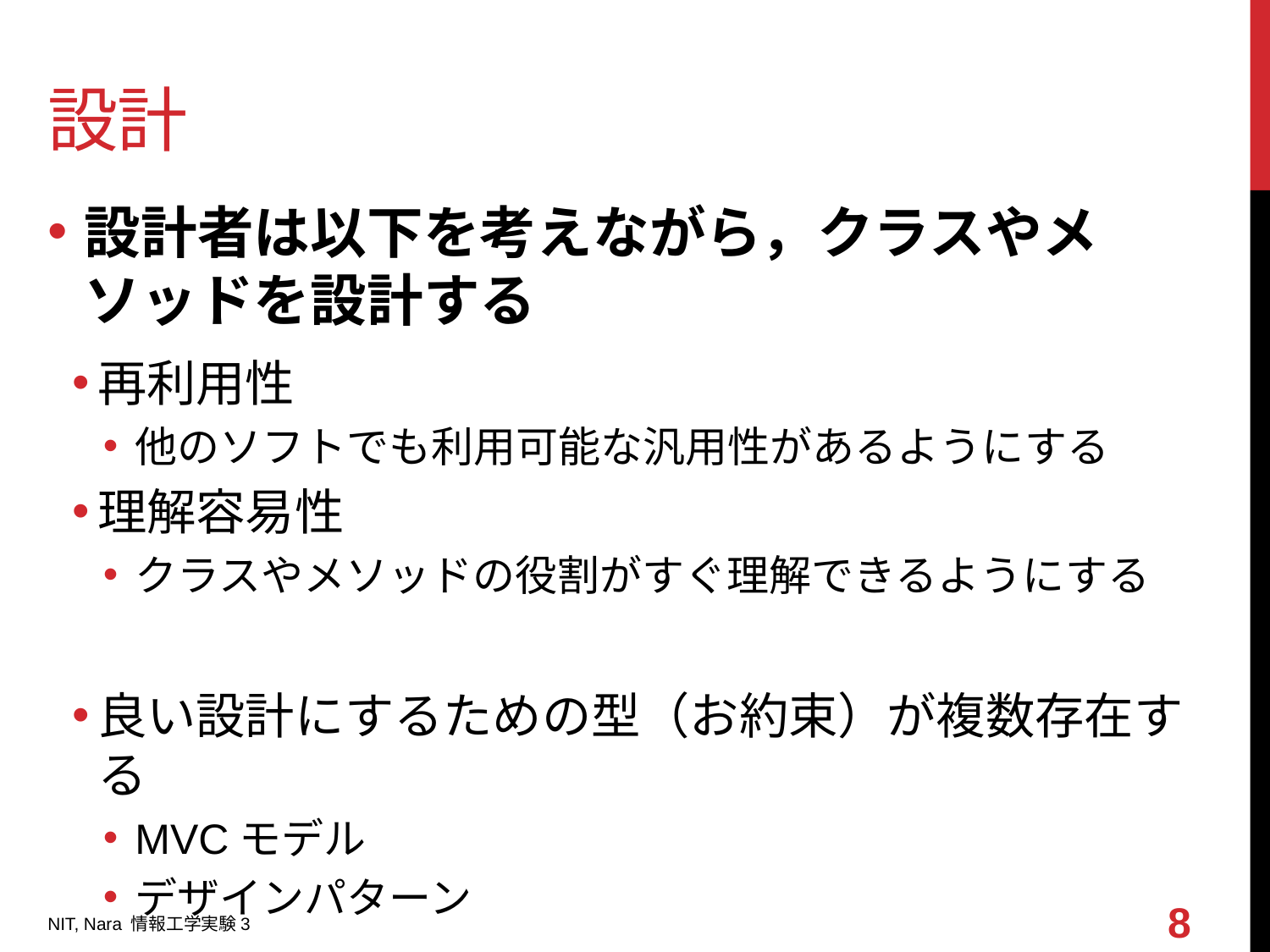

# 設計
設計者は以下を考えながら，クラスやメソッドを設計する
再利用性
他のソフトでも利用可能な汎用性があるようにする
理解容易性
クラスやメソッドの役割がすぐ理解できるようにする

良い設計にするための型（お約束）が複数存在する
MVCモデル
デザインパターン
8
NIT, Nara 情報工学実験3